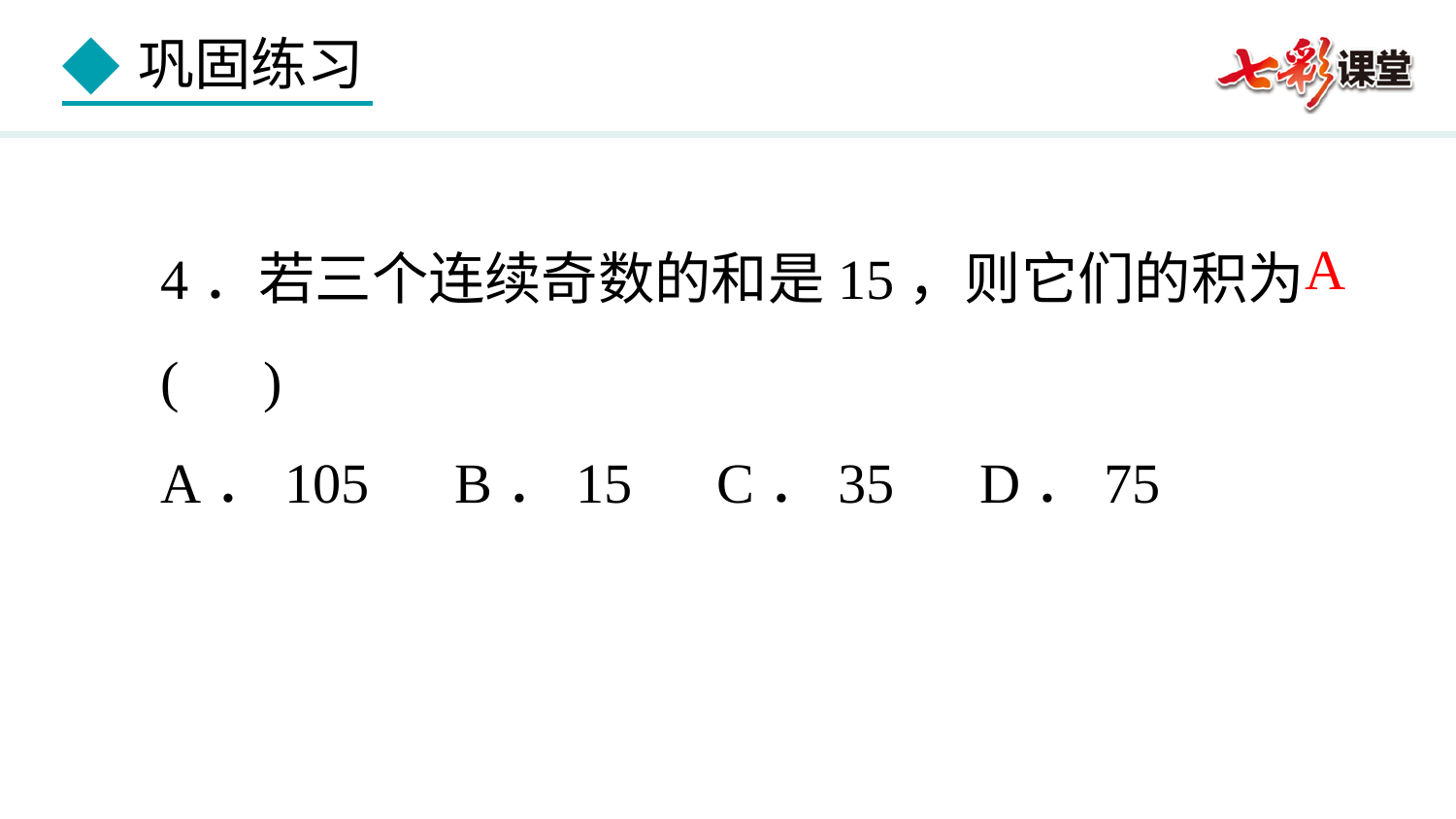

4．若三个连续奇数的和是15，则它们的积为(      )
A．105      B．15      C．35      D．75
A